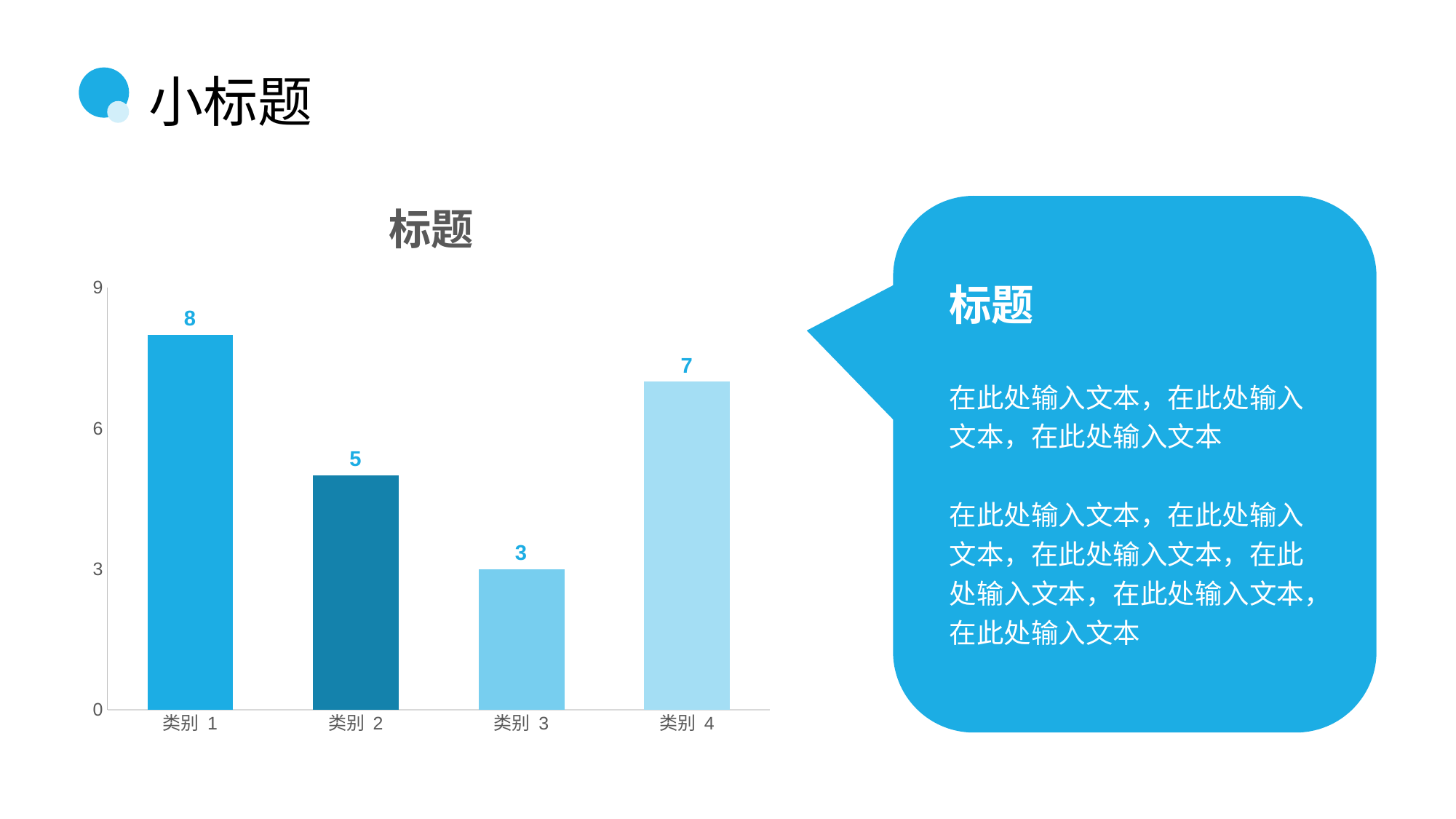

# 小标题

### Chart:

| Category | 标题 |
|---|---|
| 类别 1 | 8.0 |
| 类别 2 | 5.0 |
| 类别 3 | 3.0 |
| 类别 4 | 7.0 |
标题
在此处输入文本，在此处输入文本，在此处输入文本

在此处输入文本，在此处输入文本，在此处输入文本，在此处输入文本，在此处输入文本，在此处输入文本